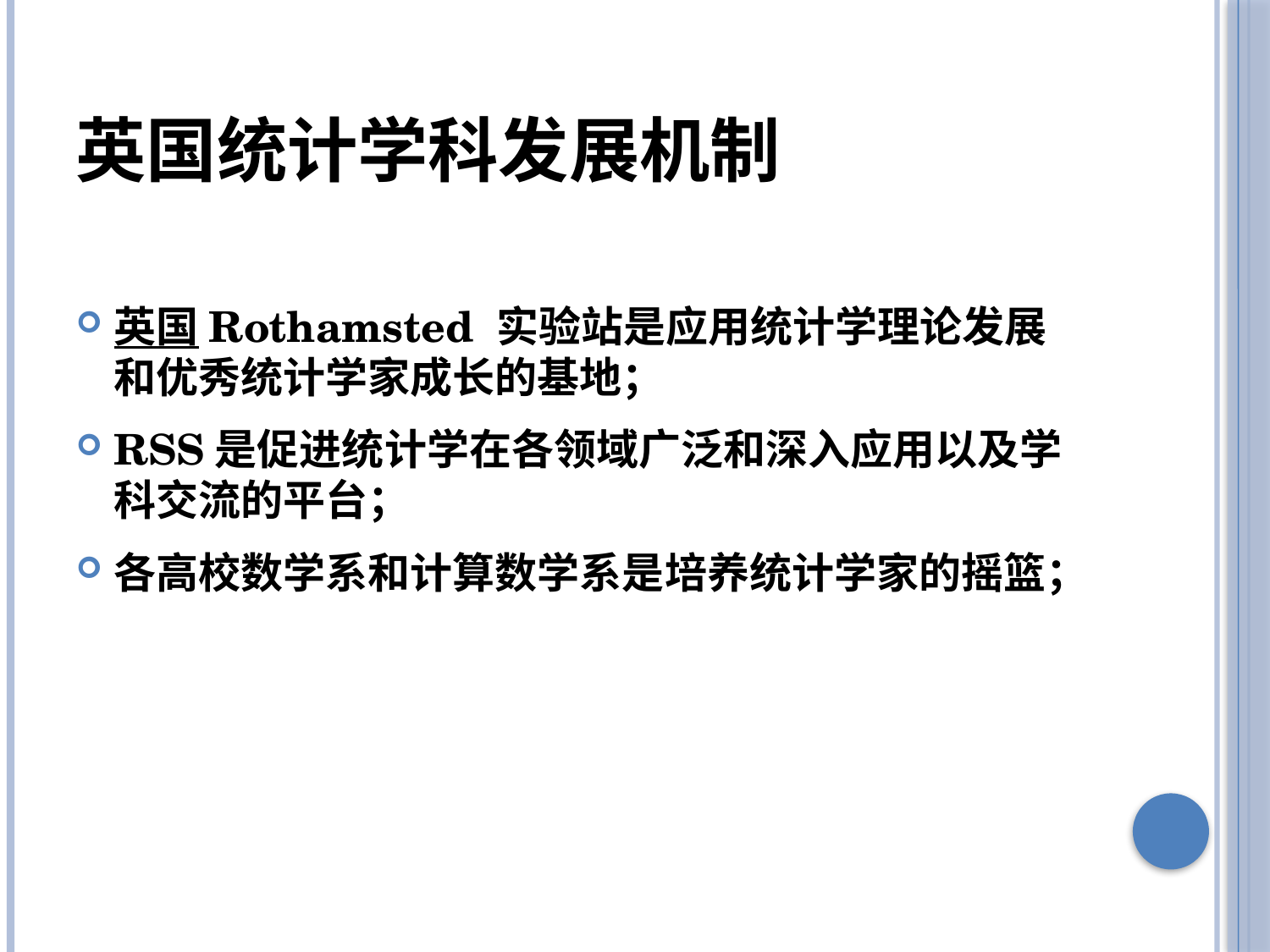

# 英国统计学科发展机制

英国Rothamsted 实验站是应用统计学理论发展和优秀统计学家成长的基地；
RSS是促进统计学在各领域广泛和深入应用以及学科交流的平台；
各高校数学系和计算数学系是培养统计学家的摇篮；